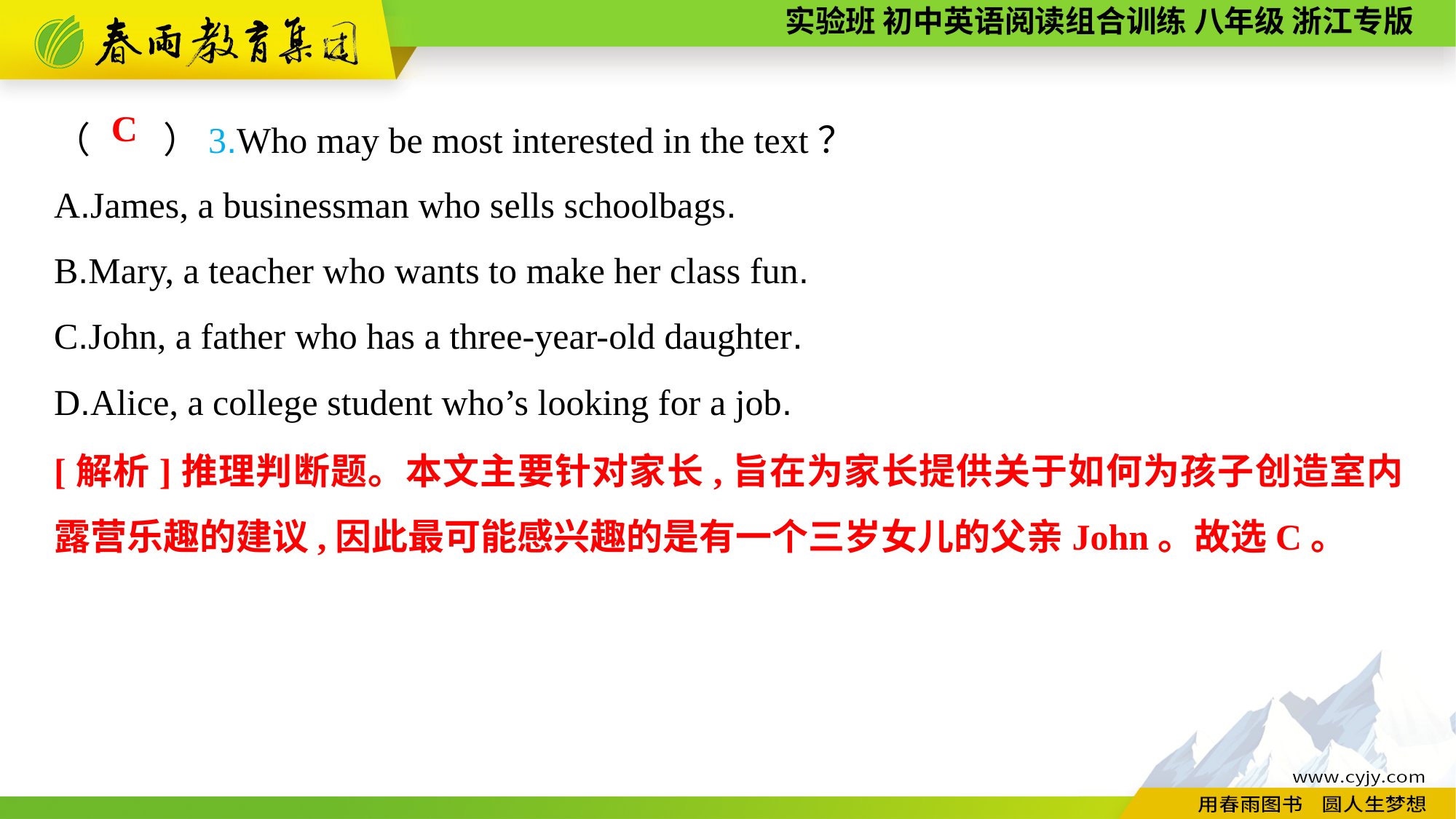

（　　）3.Who may be most interested in the text？
A.James, a businessman who sells schoolbags.
B.Mary, a teacher who wants to make her class fun.
C.John, a father who has a three-year-old daughter.
D.Alice, a college student who’s looking for a job.
C
[解析]推理判断题。本文主要针对家长,旨在为家长提供关于如何为孩子创造室内露营乐趣的建议,因此最可能感兴趣的是有一个三岁女儿的父亲John。故选C。